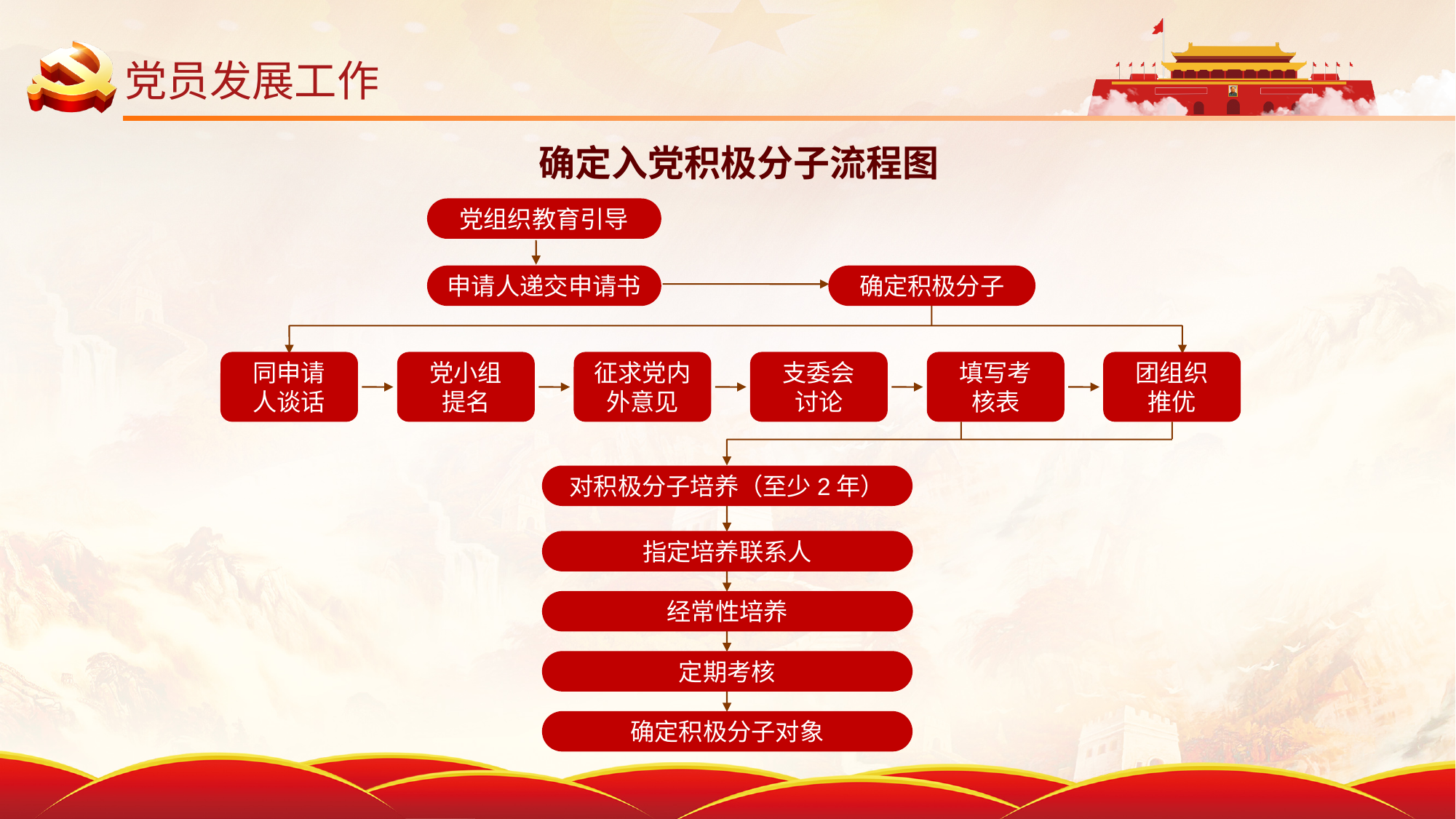

# 党员发展工作
确定入党积极分子流程图
党组织教育引导

申请人递交申请书
确定积极分子

同申请
人谈话
党小组
提名
征求党内外意见
支委会
讨论
填写考
核表
团组织
推优

对积极分子培养（至少2年）

指定培养联系人

经常性培养

定期考核

确定积极分子对象